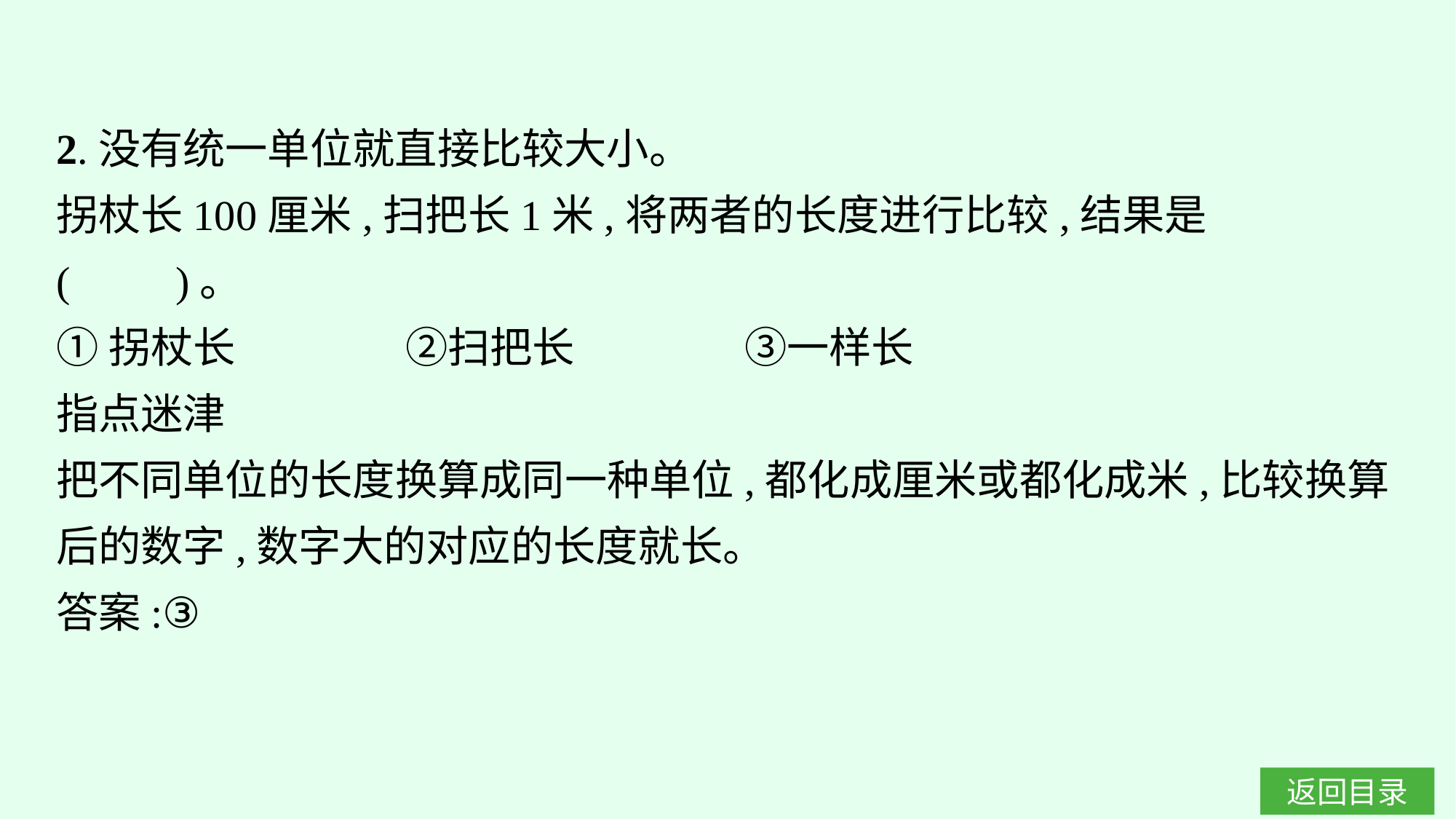

2.没有统一单位就直接比较大小。
拐杖长100厘米,扫把长1米,将两者的长度进行比较,结果是(　　)。
①拐杖长　　　　②扫把长　　　　③一样长
指点迷津
把不同单位的长度换算成同一种单位,都化成厘米或都化成米,比较换算后的数字,数字大的对应的长度就长。
答案:③